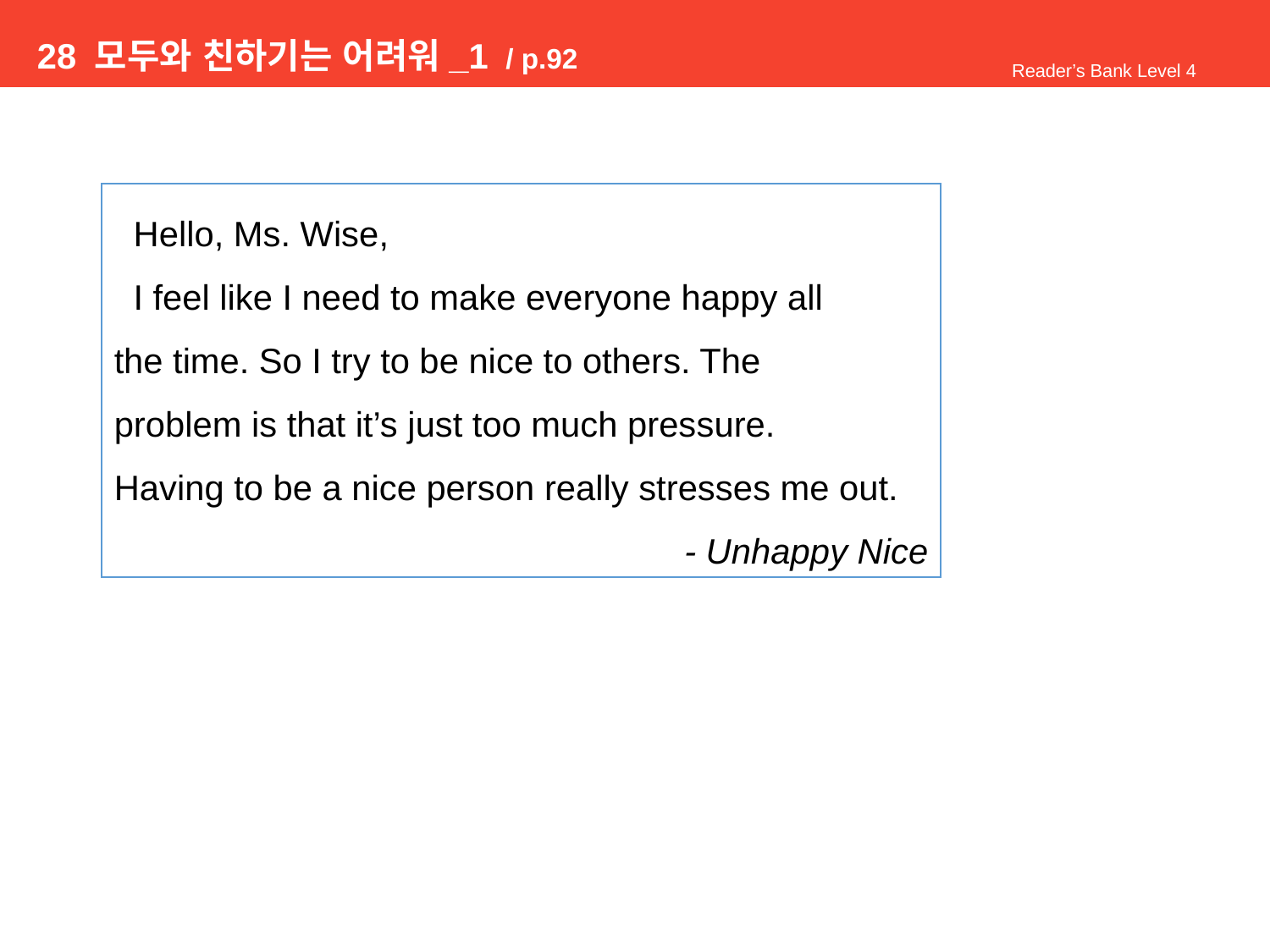

# 28 모두와 친하기는 어려워_1  / p.92
Reader’s Bank Level 4

  Hello, Ms. Wise,
  I feel like I need to make everyone happy all
the time. So I try to be nice to others. The
problem is that it’s just too much pressure.
Having to be a nice person really stresses me out.
- Unhappy Nice